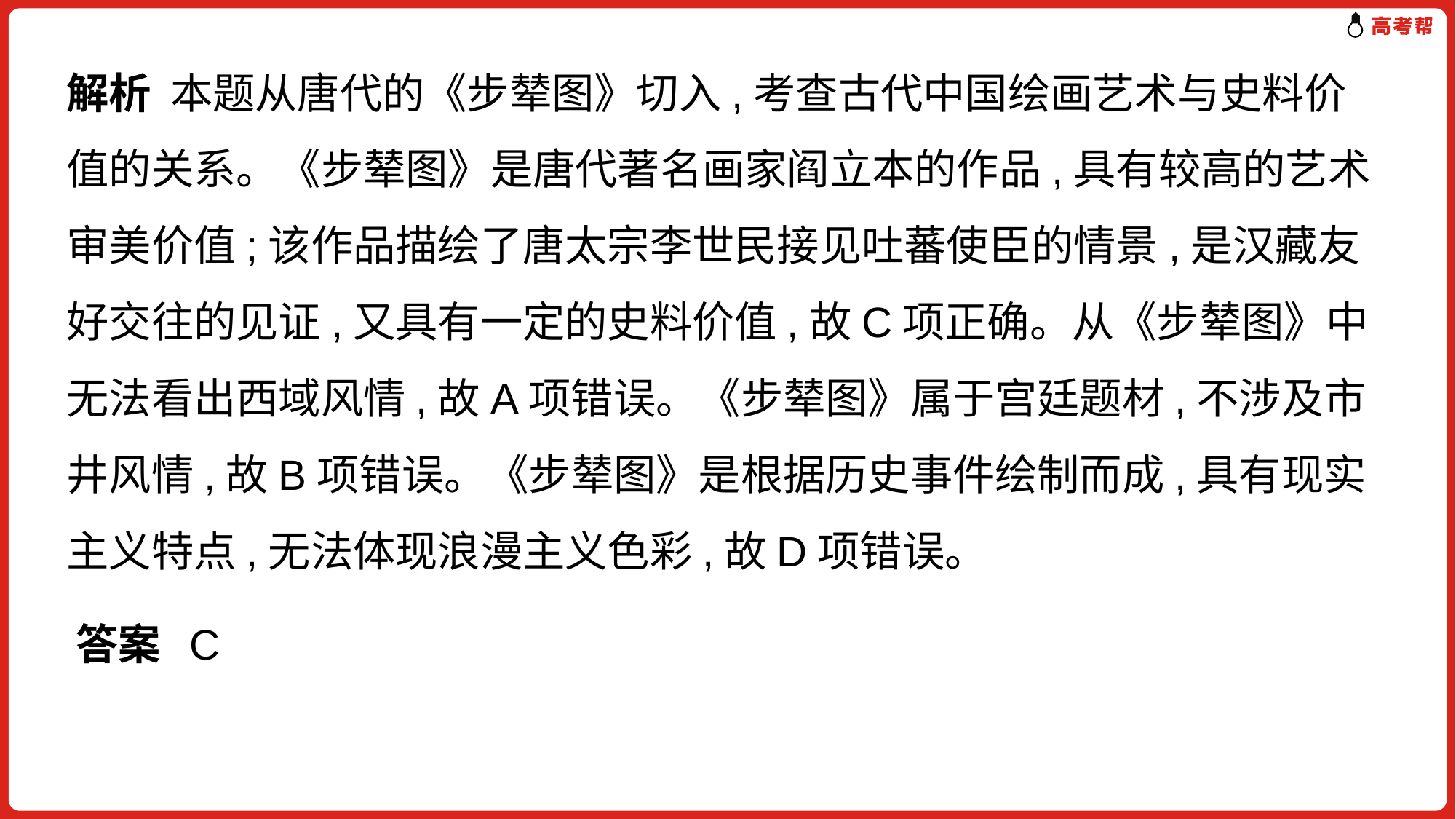

解析  本题从唐代的《步辇图》切入,考查古代中国绘画艺术与史料价值的关系。《步辇图》是唐代著名画家阎立本的作品,具有较高的艺术审美价值;该作品描绘了唐太宗李世民接见吐蕃使臣的情景,是汉藏友好交往的见证,又具有一定的史料价值,故C项正确。从《步辇图》中无法看出西域风情,故A项错误。《步辇图》属于宫廷题材,不涉及市井风情,故B项错误。《步辇图》是根据历史事件绘制而成,具有现实主义特点,无法体现浪漫主义色彩,故D项错误。
答案  C